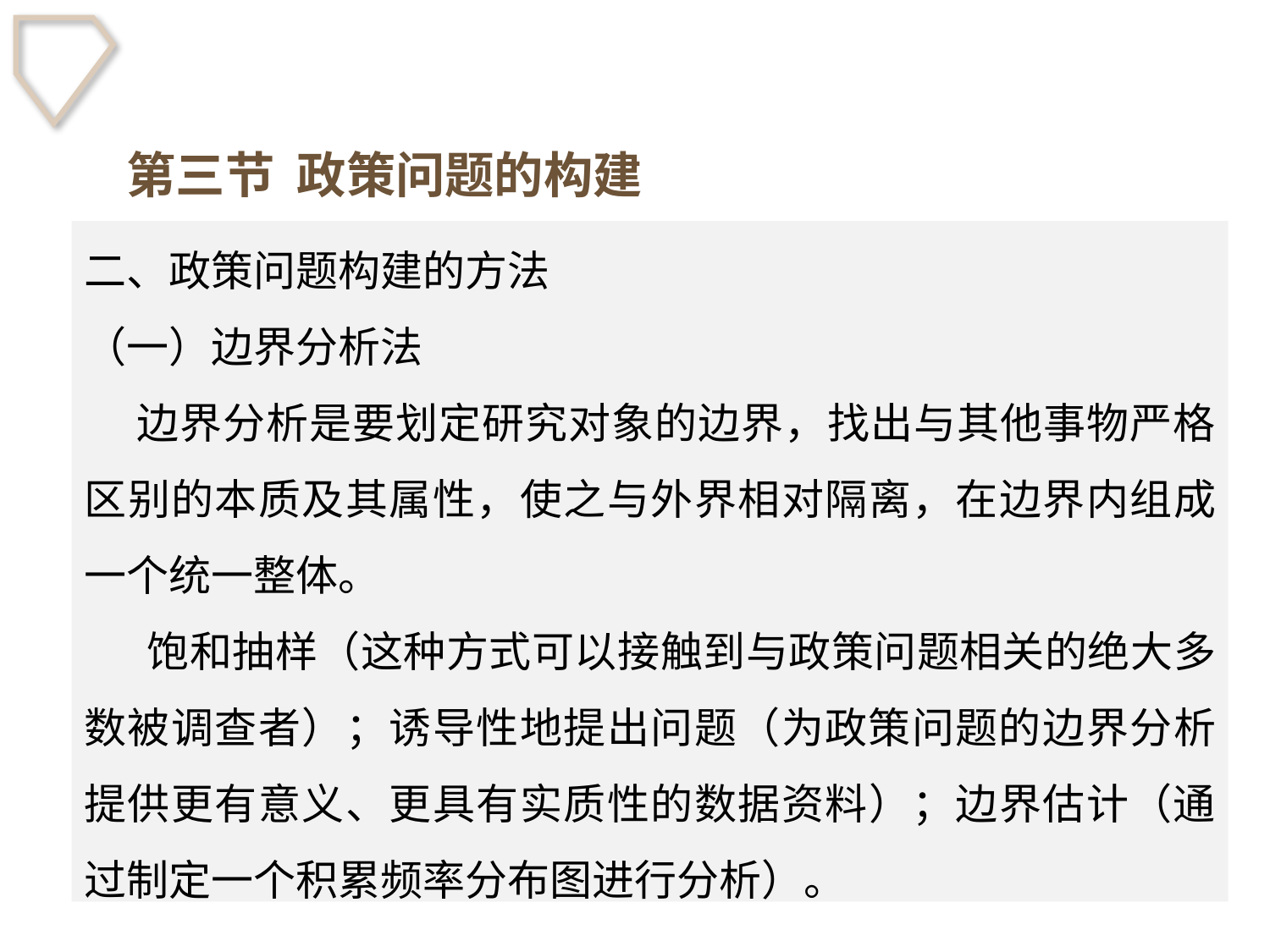

第三节  政策问题的构建
二、政策问题构建的方法
（一）边界分析法
    边界分析是要划定研究对象的边界，找出与其他事物严格区别的本质及其属性，使之与外界相对隔离，在边界内组成一个统一整体。
　  饱和抽样（这种方式可以接触到与政策问题相关的绝大多数被调查者）；诱导性地提出问题（为政策问题的边界分析提供更有意义、更具有实质性的数据资料）；边界估计（通过制定一个积累频率分布图进行分析）。